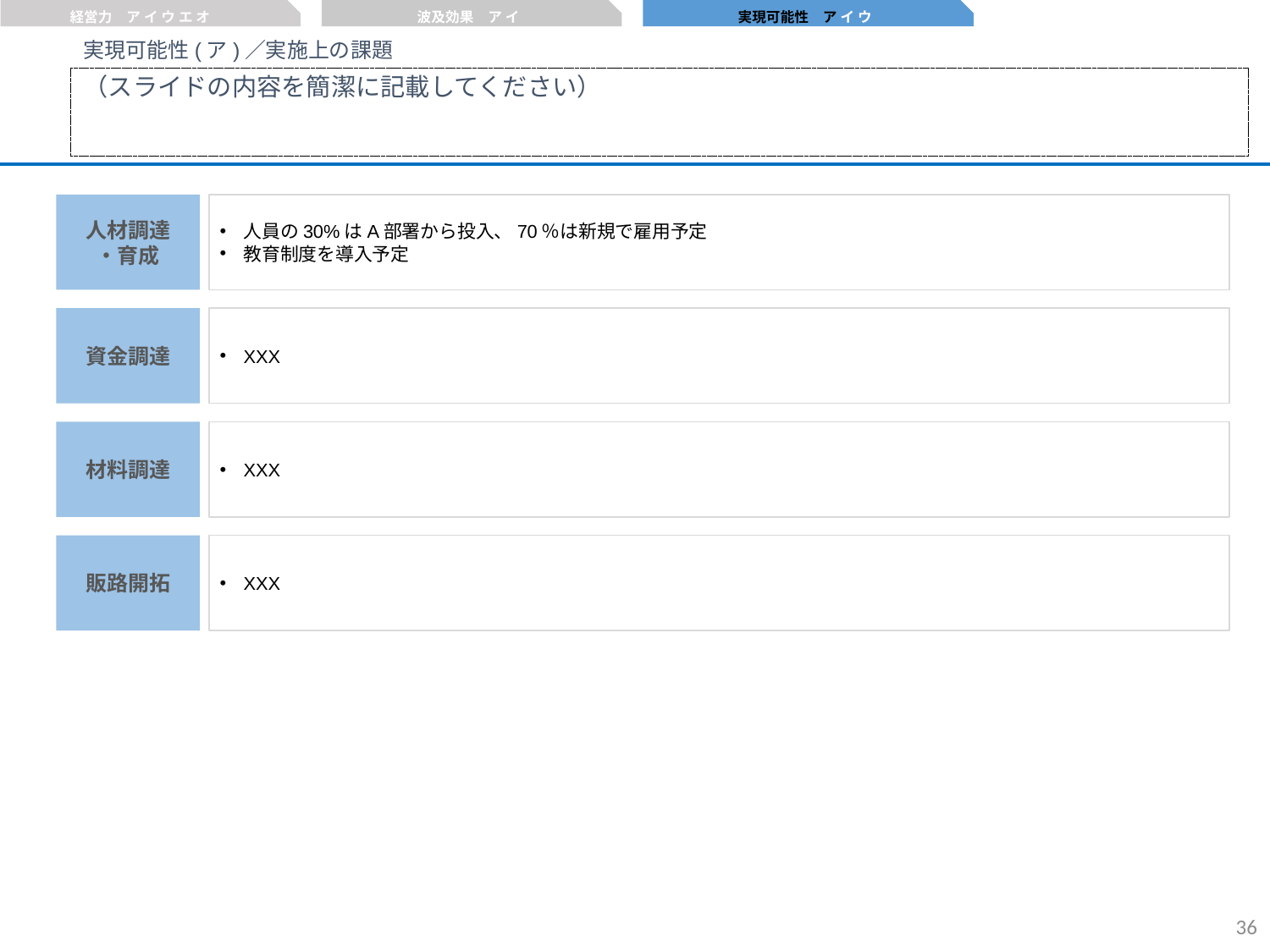

経営力　ア イ ウ エ オ
波及効果　ア イ
実現可能性　ア イ ウ
実現可能性(ア)／実施上の課題
（スライドの内容を簡潔に記載してください）
人材調達
・育成
人員の30%はA部署から投入、70％は新規で雇用予定
教育制度を導入予定
資金調達
XXX
材料調達
XXX
販路開拓
XXX
36